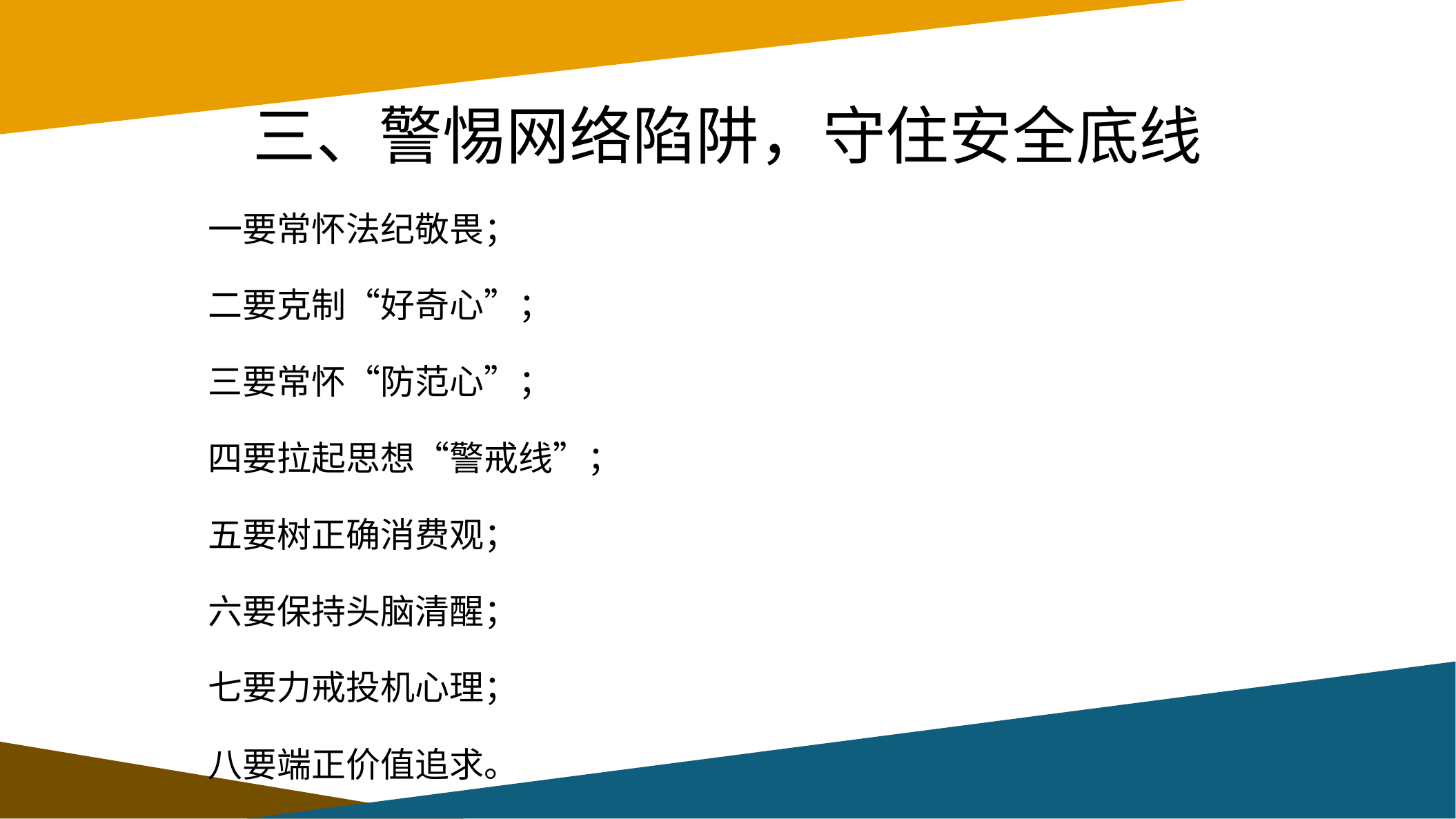

# 三、警惕网络陷阱，守住安全底线
一要常怀法纪敬畏；
二要克制“好奇心”；
三要常怀“防范心”；
四要拉起思想“警戒线”；
五要树正确消费观；
六要保持头脑清醒；
七要力戒投机心理；
八要端正价值追求。